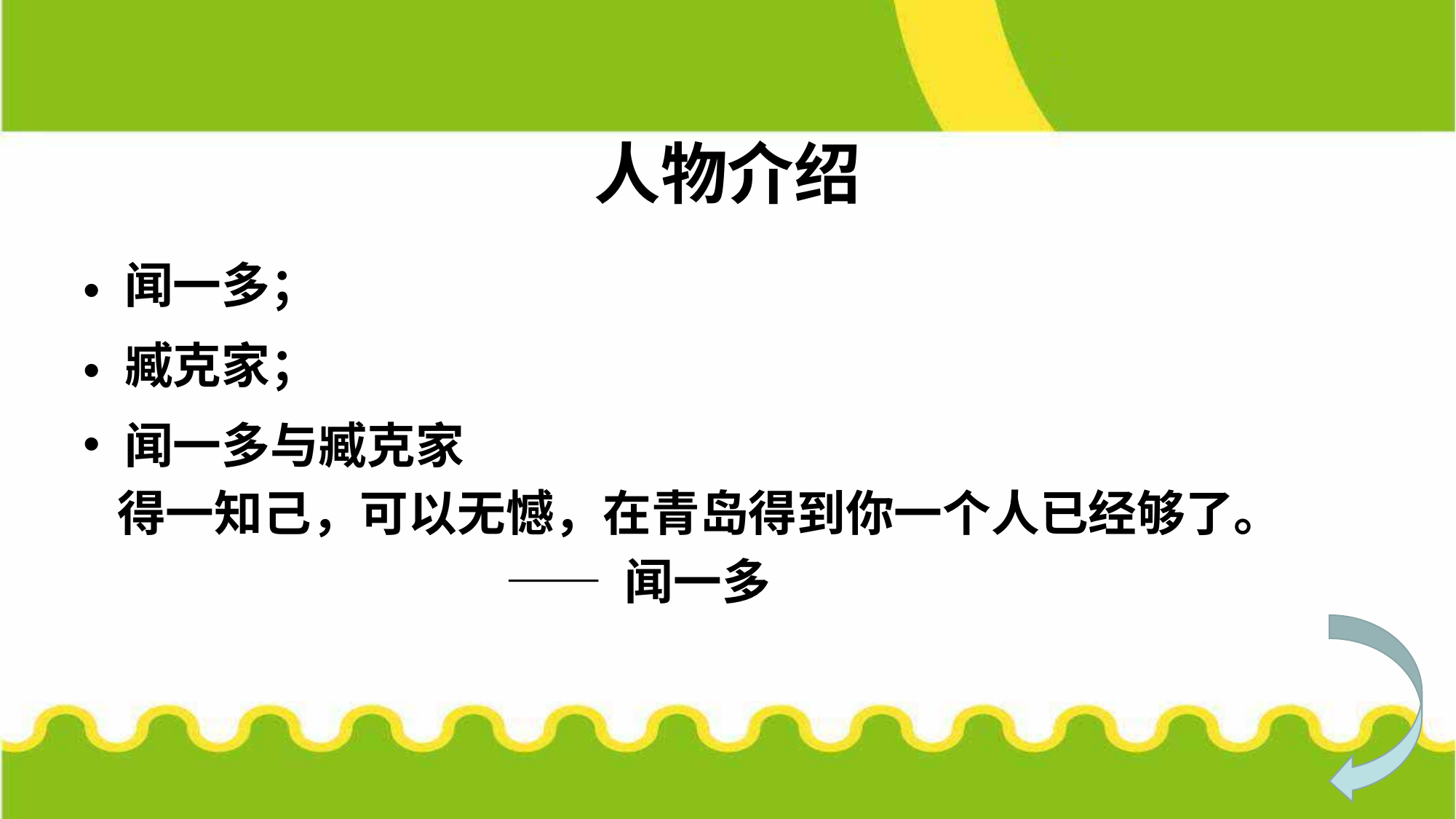

# 人物介绍

闻一多；
臧克家；
闻一多与臧克家
  得一知己，可以无憾，在青岛得到你一个人已经够了。
                                      —— 闻一多